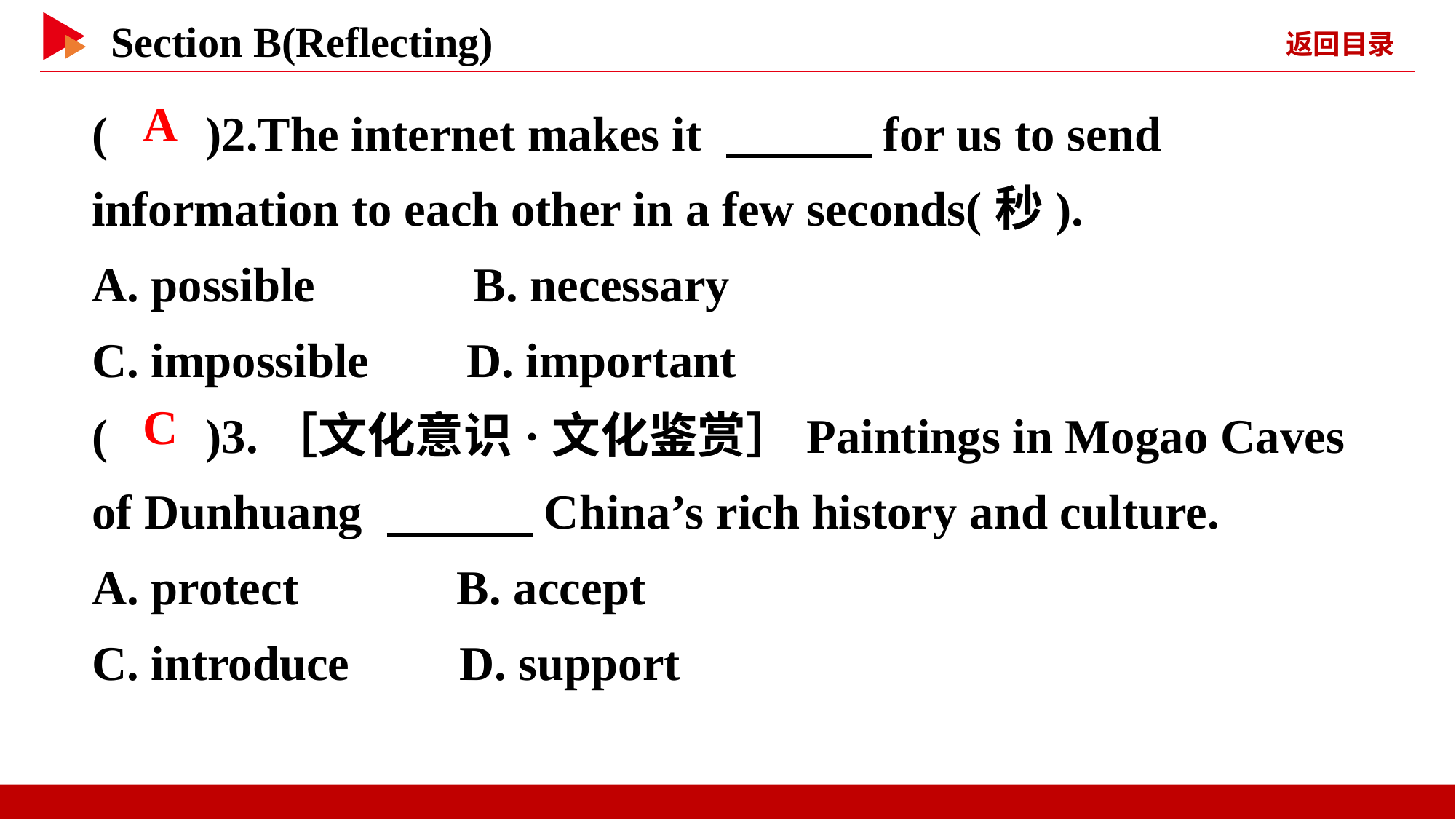

(        )2.The internet makes it 　　　for us to send information to each other in a few seconds(秒).
A. possible             B. necessary
C. impossible        D. important
(        )3.［文化意识·文化鉴赏］Paintings in Mogao Caves of Dunhuang 　　　China’s rich history and culture.
A. protect             B. accept
C. introduce         D. support
   A
   C